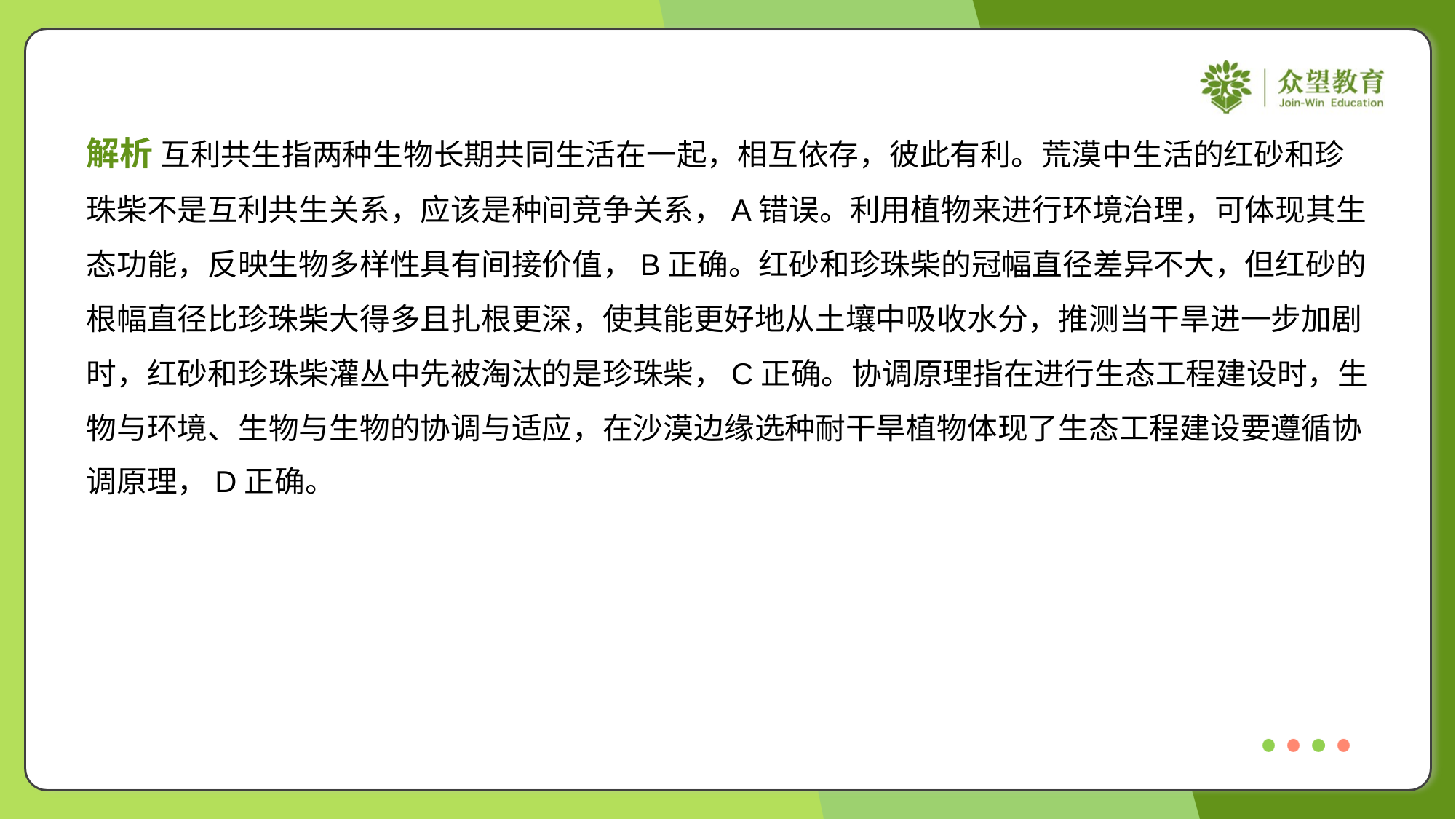

解析 互利共生指两种生物长期共同生活在一起，相互依存，彼此有利。荒漠中生活的红砂和珍
珠柴不是互利共生关系，应该是种间竞争关系，A错误。利用植物来进行环境治理，可体现其生
态功能，反映生物多样性具有间接价值，B正确。红砂和珍珠柴的冠幅直径差异不大，但红砂的
根幅直径比珍珠柴大得多且扎根更深，使其能更好地从土壤中吸收水分，推测当干旱进一步加剧
时，红砂和珍珠柴灌丛中先被淘汰的是珍珠柴，C正确。协调原理指在进行生态工程建设时，生
物与环境、生物与生物的协调与适应，在沙漠边缘选种耐干旱植物体现了生态工程建设要遵循协
调原理，D正确。